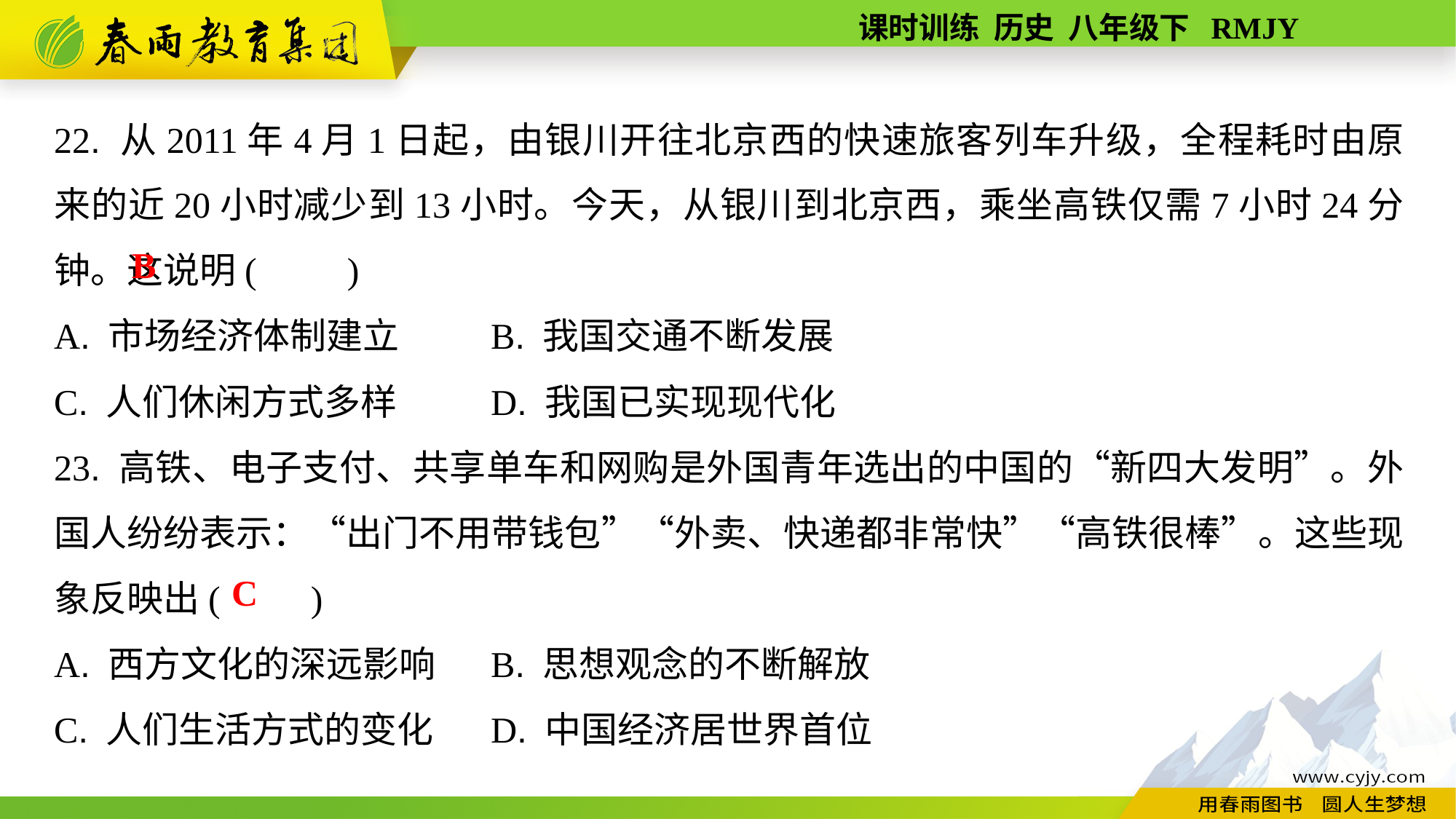

22. 从2011年4月1日起，由银川开往北京西的快速旅客列车升级，全程耗时由原来的近20小时减少到13小时。今天，从银川到北京西，乘坐高铁仅需7小时24分钟。这说明(　　)
A. 市场经济体制建立	B. 我国交通不断发展
C. 人们休闲方式多样	D. 我国已实现现代化
23. 高铁、电子支付、共享单车和网购是外国青年选出的中国的“新四大发明”。外国人纷纷表示：“出门不用带钱包”“外卖、快递都非常快”“高铁很棒”。这些现象反映出(　　)
A. 西方文化的深远影响	B. 思想观念的不断解放
C. 人们生活方式的变化	D. 中国经济居世界首位
B
C